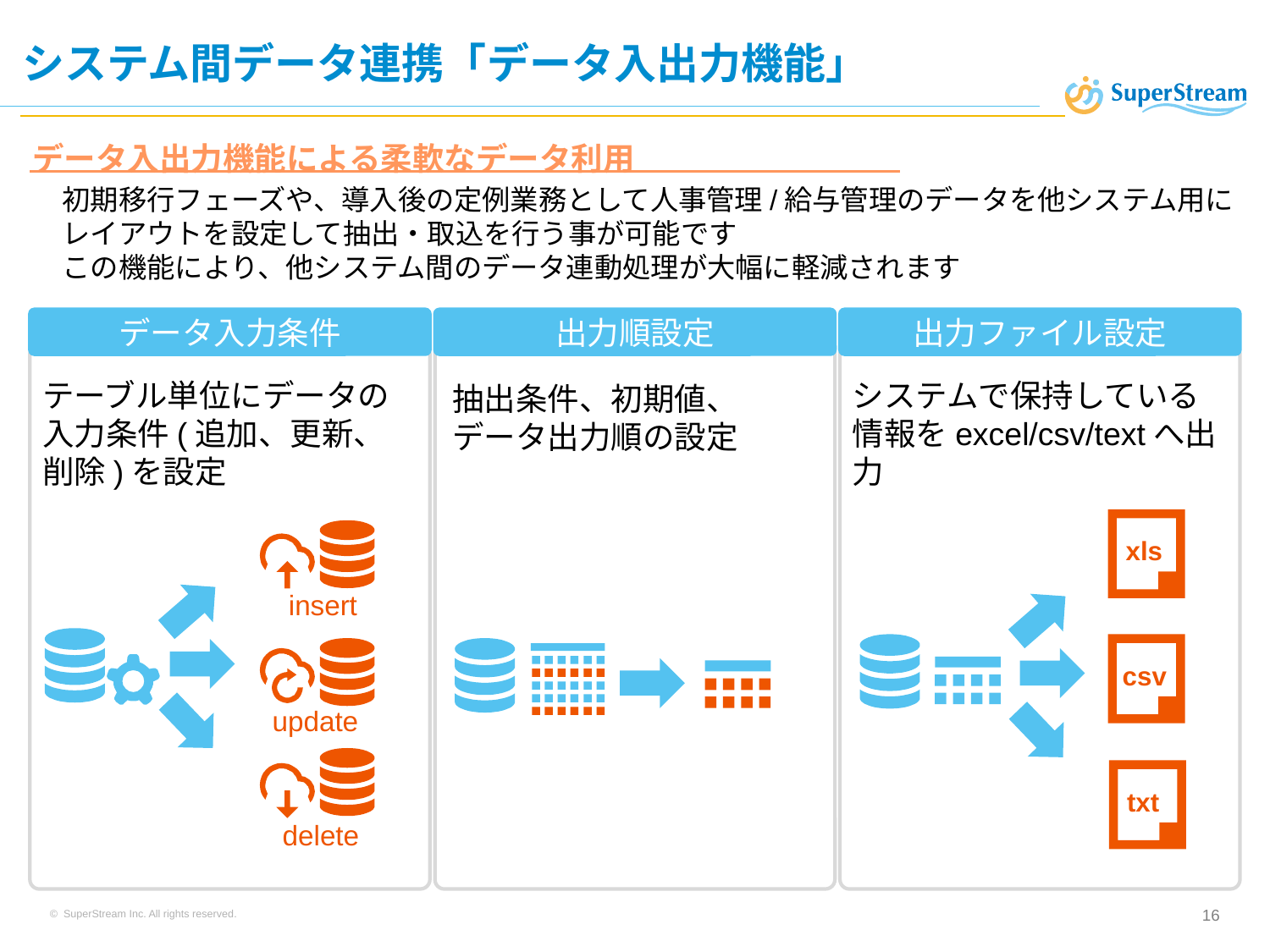

システム間データ連携「データ入出力機能」
データ入出力機能による柔軟なデータ利用
初期移行フェーズや、導入後の定例業務として人事管理/給与管理のデータを他システム用にレイアウトを設定して抽出・取込を行う事が可能です
この機能により、他システム間のデータ連動処理が大幅に軽減されます
データ入力条件
出力ファイル設定
出力順設定

テーブル単位にデータの入力条件(追加、更新、削除)を設定
システムで保持している情報をexcel/csv/textへ出力
抽出条件、初期値、
データ出力順の設定

xls

insert

csv

update

txt

delete
©  SuperStream Inc. All rights reserved.
16